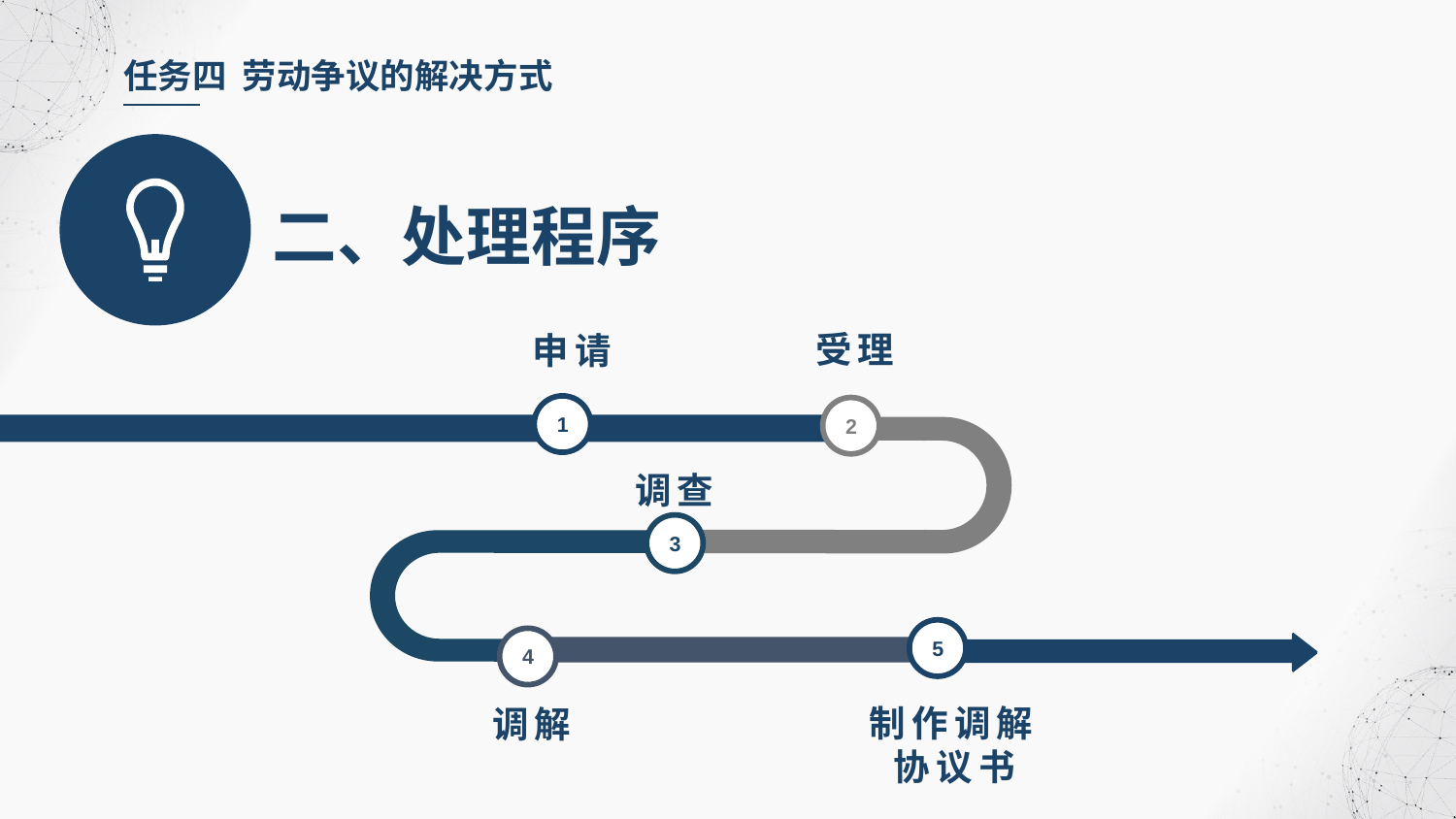

任务四  劳动争议的解决方式

二、处理程序
受理
申请
1
2

调查
3

5
4

调解
制作调解协议书